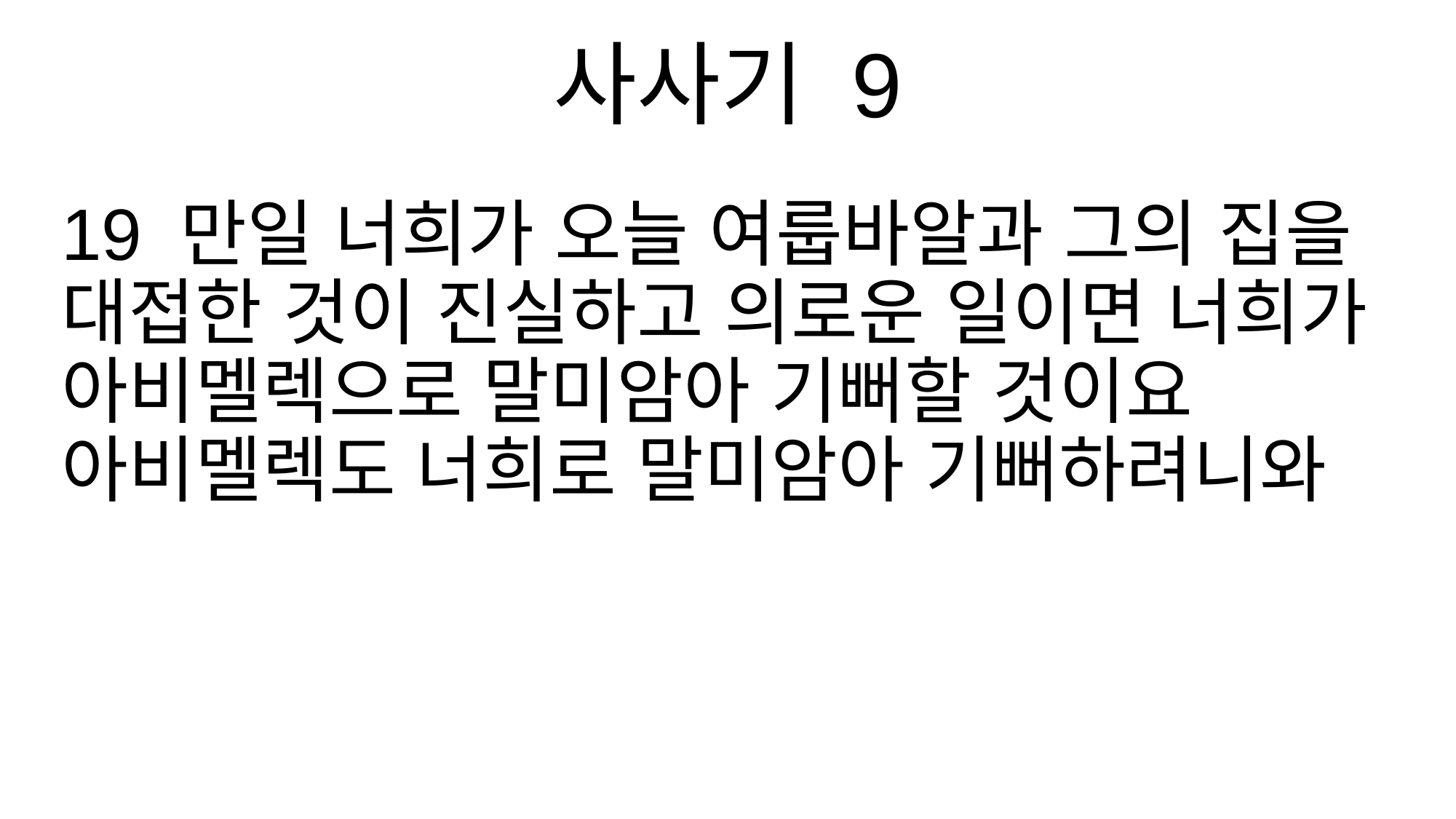

사사기 9
19 만일 너희가 오늘 여룹바알과 그의 집을 대접한 것이 진실하고 의로운 일이면 너희가 아비멜렉으로 말미암아 기뻐할 것이요 아비멜렉도 너희로 말미암아 기뻐하려니와